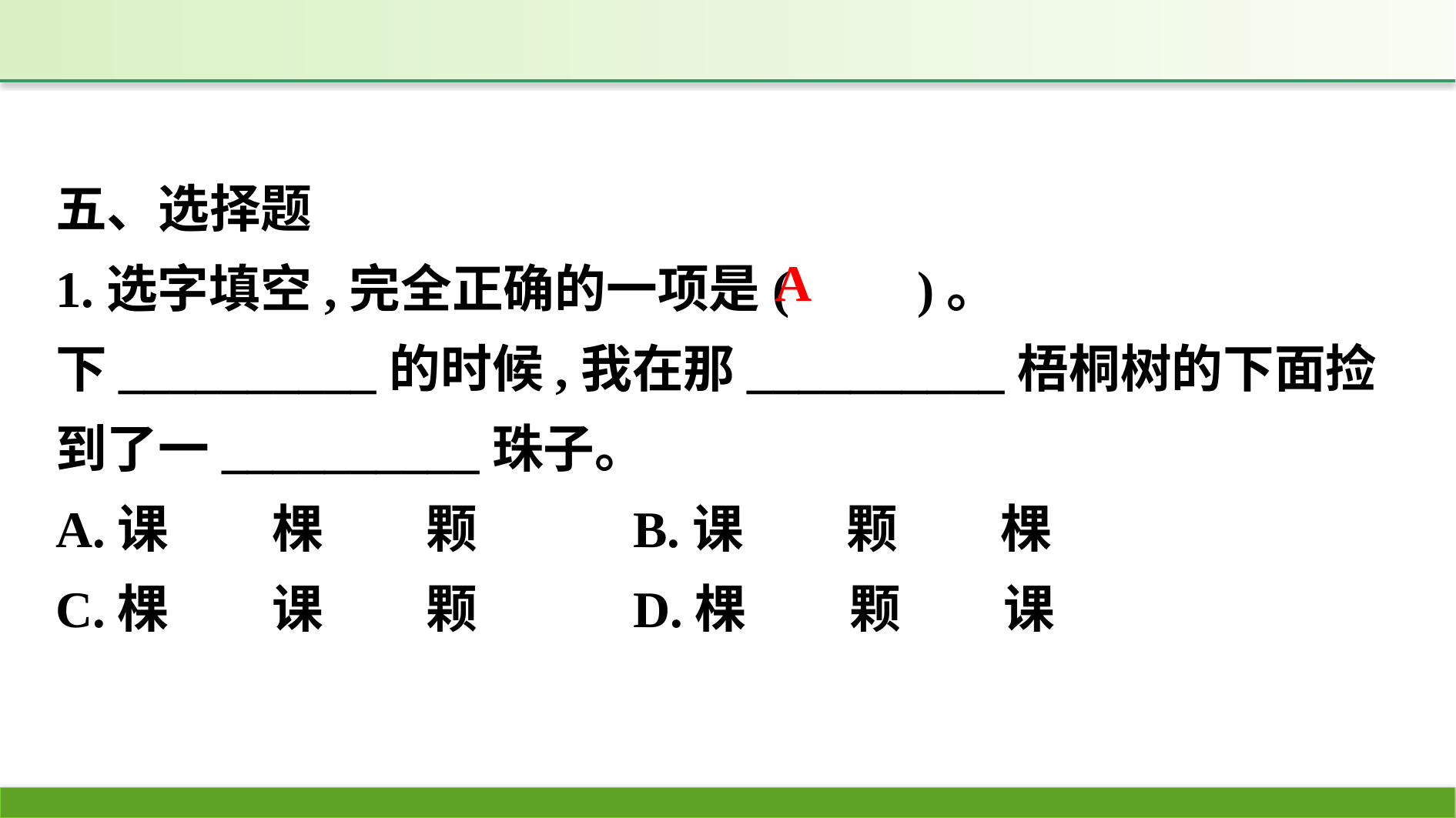

五、选择题
1.选字填空,完全正确的一项是(　　)。
下__________的时候,我在那__________梧桐树的下面捡到了一__________珠子。
A.课　　棵　　颗　　		B.课　　颗　　棵
C.棵　　课　　颗		D.棵　　颗　　课
A